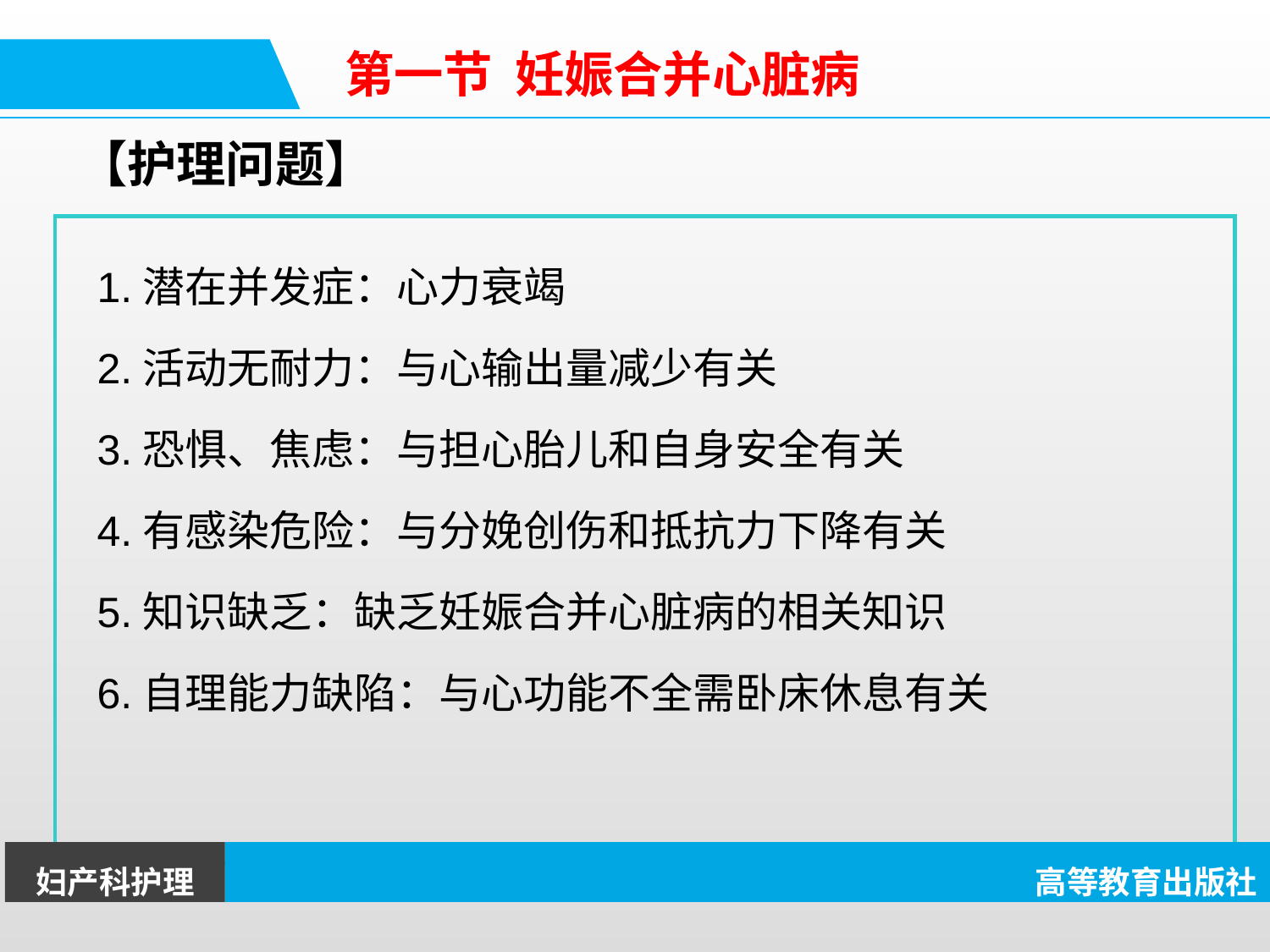

第一节  妊娠合并心脏病

【护理问题】

1.潜在并发症：心力衰竭
2.活动无耐力：与心输出量减少有关
3.恐惧、焦虑：与担心胎儿和自身安全有关
4.有感染危险：与分娩创伤和抵抗力下降有关
5.知识缺乏：缺乏妊娠合并心脏病的相关知识
6.自理能力缺陷：与心功能不全需卧床休息有关
妇产科护理
高等教育出版社